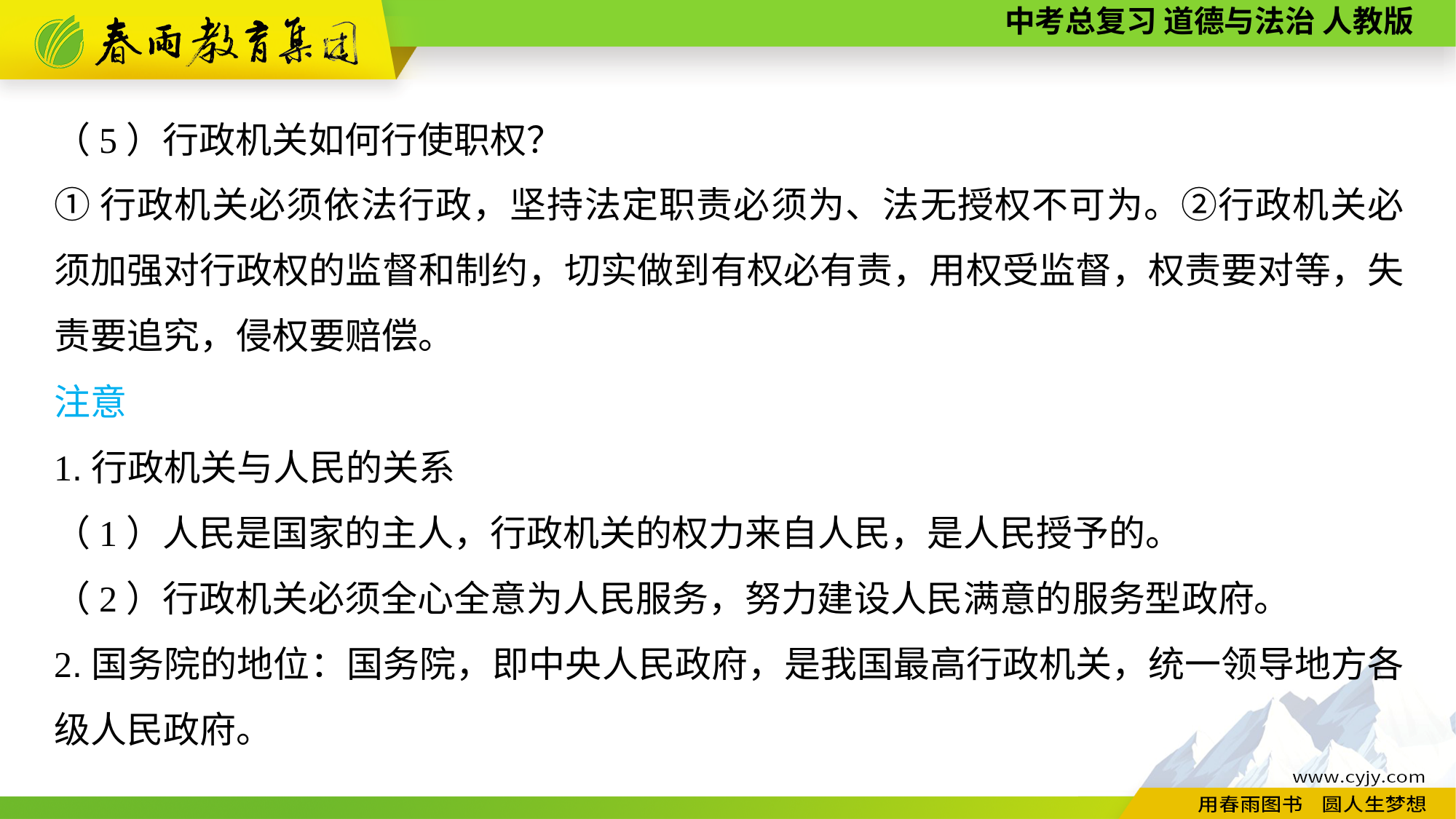

（5）行政机关如何行使职权？
①行政机关必须依法行政，坚持法定职责必须为、法无授权不可为。②行政机关必须加强对行政权的监督和制约，切实做到有权必有责，用权受监督，权责要对等，失责要追究，侵权要赔偿。
注意
1.行政机关与人民的关系
（1）人民是国家的主人，行政机关的权力来自人民，是人民授予的。
（2）行政机关必须全心全意为人民服务，努力建设人民满意的服务型政府。
2.国务院的地位：国务院，即中央人民政府，是我国最高行政机关，统一领导地方各级人民政府。